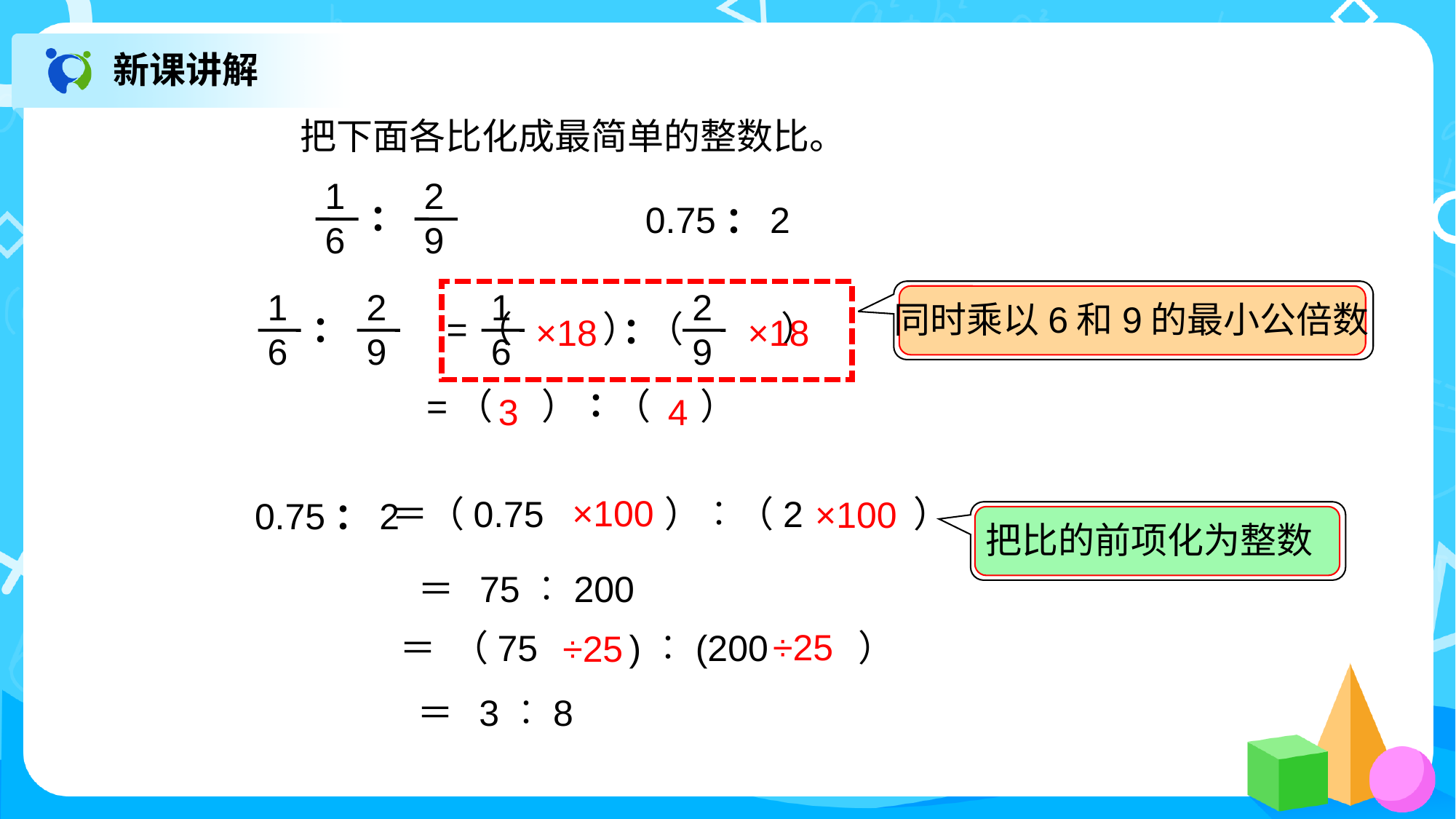

新课讲解
把下面各比化成最简单的整数比。
 1
 6

 2
 9

：
0.75：2

同时乘以6和9的最小公倍数
 1
 6

 2
 9

：
 1
 6

 2
 9

=（           ） （            ）
：
×18
×18
    =（      ）∶（      ）
3
4
×100
   ＝（0.75           ）︰（2          ）
×100
0.75：2

把比的前项化为整数
   ＝  75︰200
÷25
   ＝  （75         )︰(200        ）
÷25
   ＝  3︰8